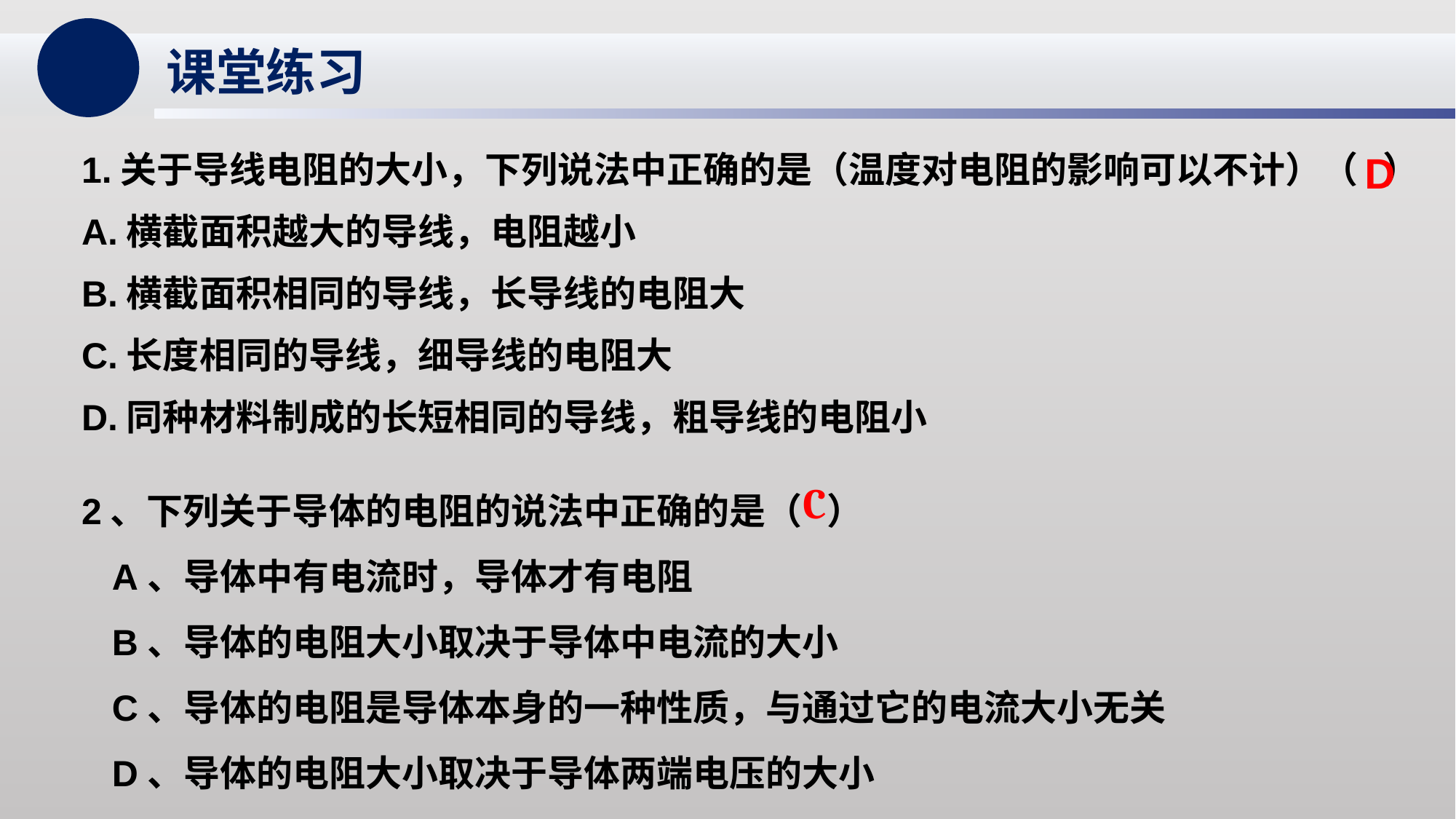

课堂练习

1.关于导线电阻的大小，下列说法中正确的是（温度对电阻的影响可以不计）（   ）
A.横截面积越大的导线，电阻越小
B.横截面积相同的导线，长导线的电阻大
C.长度相同的导线，细导线的电阻大
D.同种材料制成的长短相同的导线，粗导线的电阻小
D
2、下列关于导体的电阻的说法中正确的是（   ）
   A、导体中有电流时，导体才有电阻
   B、导体的电阻大小取决于导体中电流的大小
   C、导体的电阻是导体本身的一种性质，与通过它的电流大小无关
   D、导体的电阻大小取决于导体两端电压的大小
C